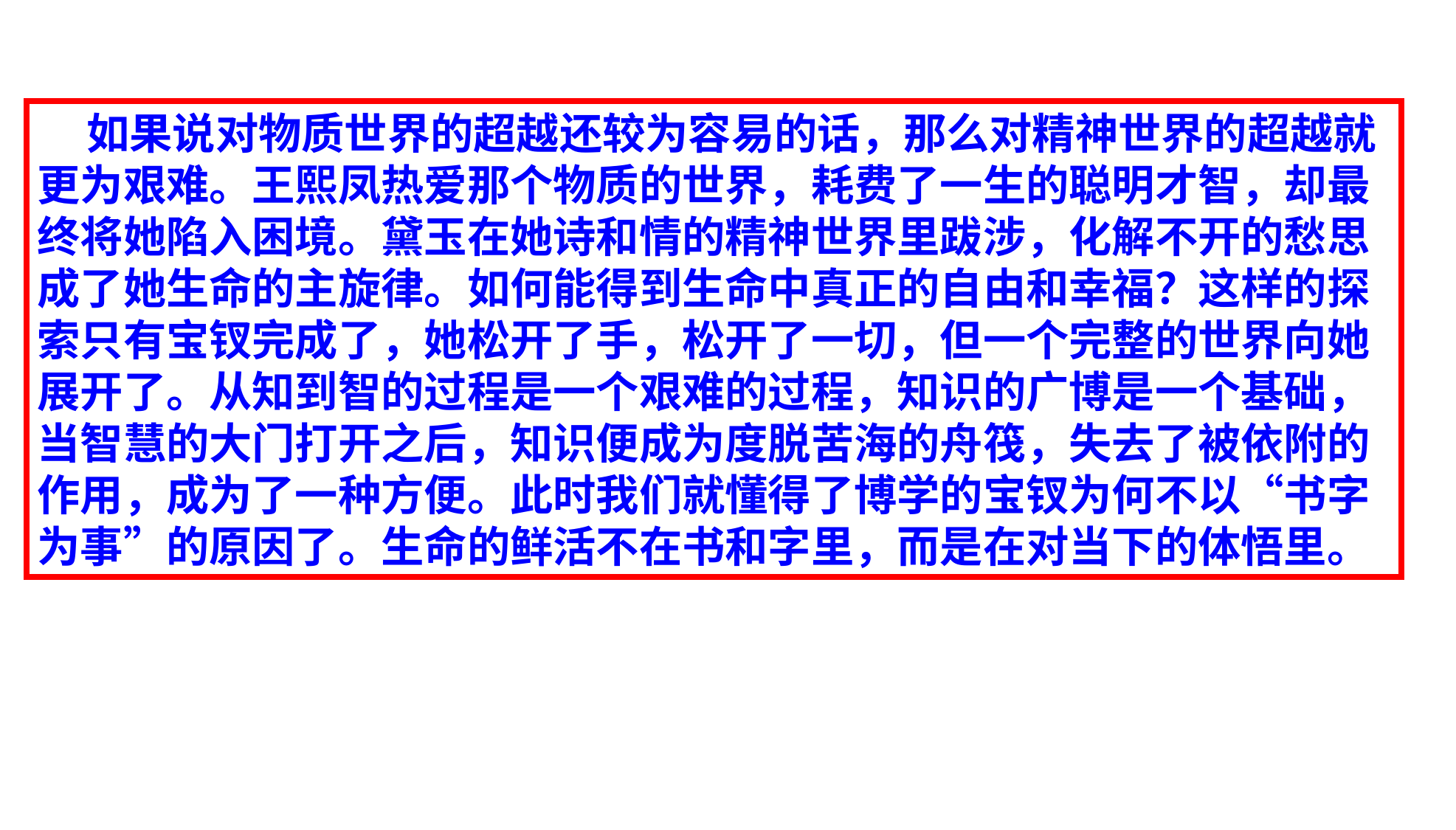

如果说对物质世界的超越还较为容易的话，那么对精神世界的超越就更为艰难。王熙凤热爱那个物质的世界，耗费了一生的聪明才智，却最终将她陷入困境。黛玉在她诗和情的精神世界里跋涉，化解不开的愁思成了她生命的主旋律。如何能得到生命中真正的自由和幸福？这样的探索只有宝钗完成了，她松开了手，松开了一切，但一个完整的世界向她展开了。从知到智的过程是一个艰难的过程，知识的广博是一个基础，当智慧的大门打开之后，知识便成为度脱苦海的舟筏，失去了被依附的作用，成为了一种方便。此时我们就懂得了博学的宝钗为何不以“书字为事”的原因了。生命的鲜活不在书和字里，而是在对当下的体悟里。